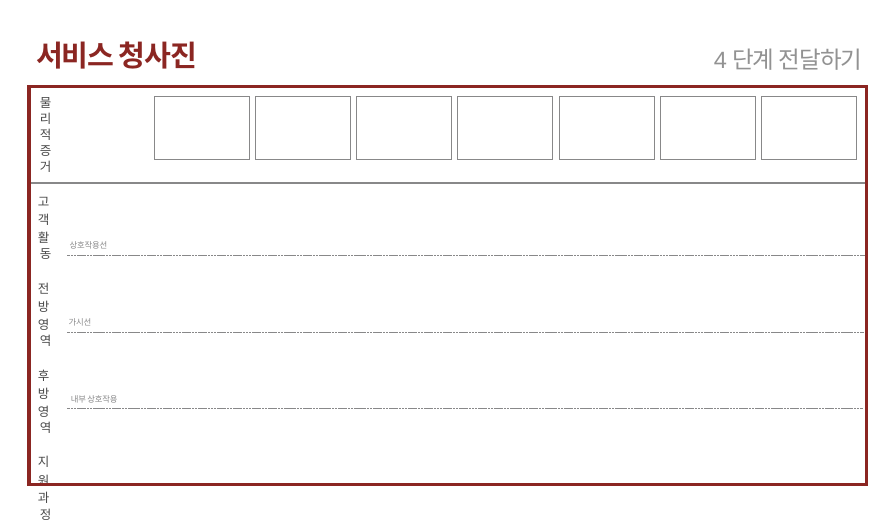

서비스 청사진
4단계 전달하기
| 물 리 적 증 거 |  |
| --- | --- |
| 고 객 활 동 |  |
| 전 방 영 역 |  |
| 후 방 영 역 |  |
| 지 원 과 정 |  |

상호작용선

가시선

내부 상호작용